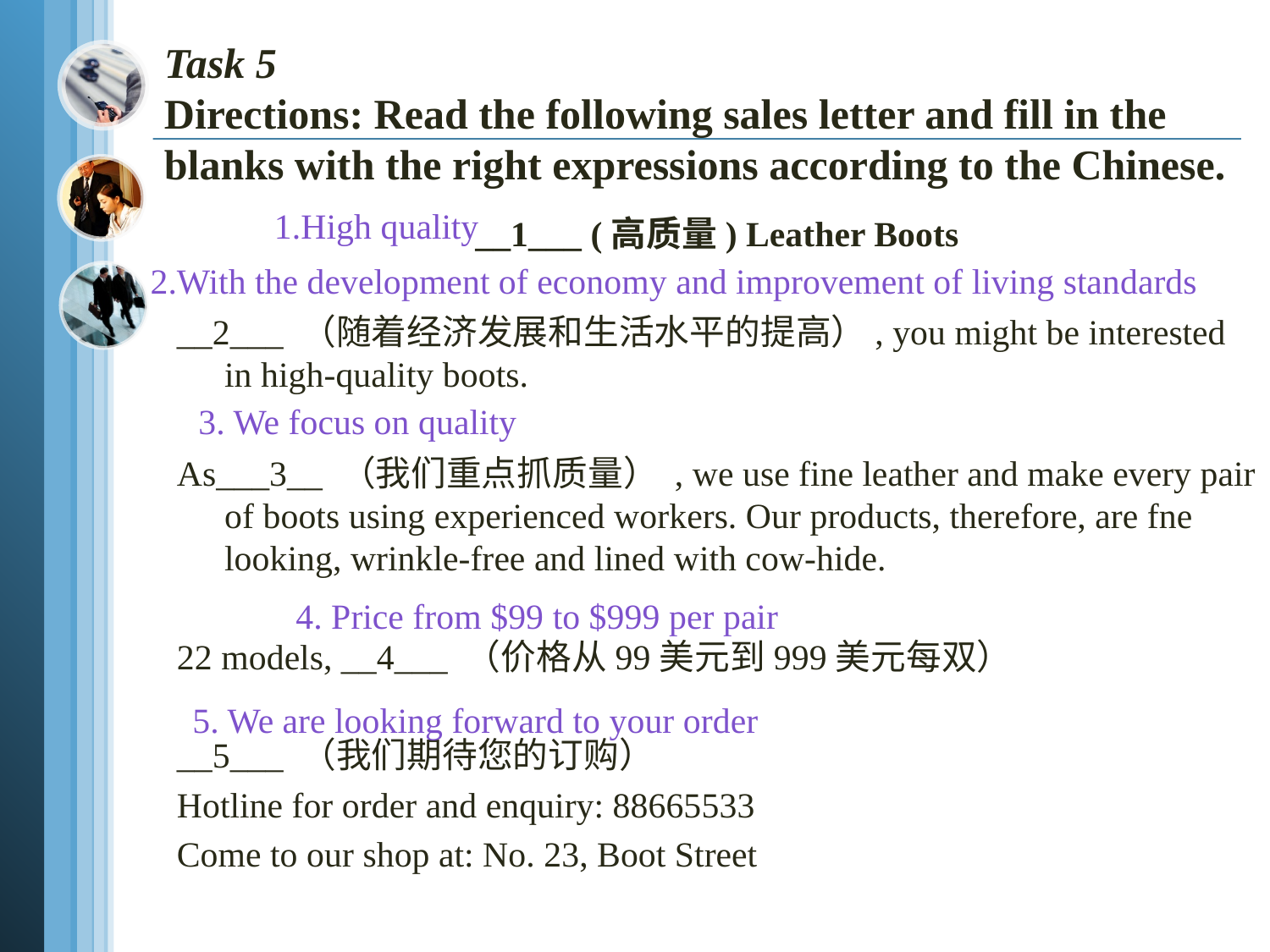

# Task 5 Directions: Read the following sales letter and fill in the blanks with the right expressions according to the Chinese.
1.High quality
__1___ (高质量) Leather Boots

__2___ （随着经济发展和生活水平的提高）, you might be interested in high-quality boots.

As___3__ （我们重点抓质量） , we use fine leather and make every pair of boots using experienced workers. Our products, therefore, are fne looking, wrinkle-free and lined with cow-hide.

22 models, __4___ （价格从99美元到999美元每双）

__5___ （我们期待您的订购）
Hotline for order and enquiry: 88665533
Come to our shop at: No. 23, Boot Street
2.With the development of economy and improvement of living standards
3. We focus on quality
4. Price from $99 to $999 per pair
5. We are looking forward to your order